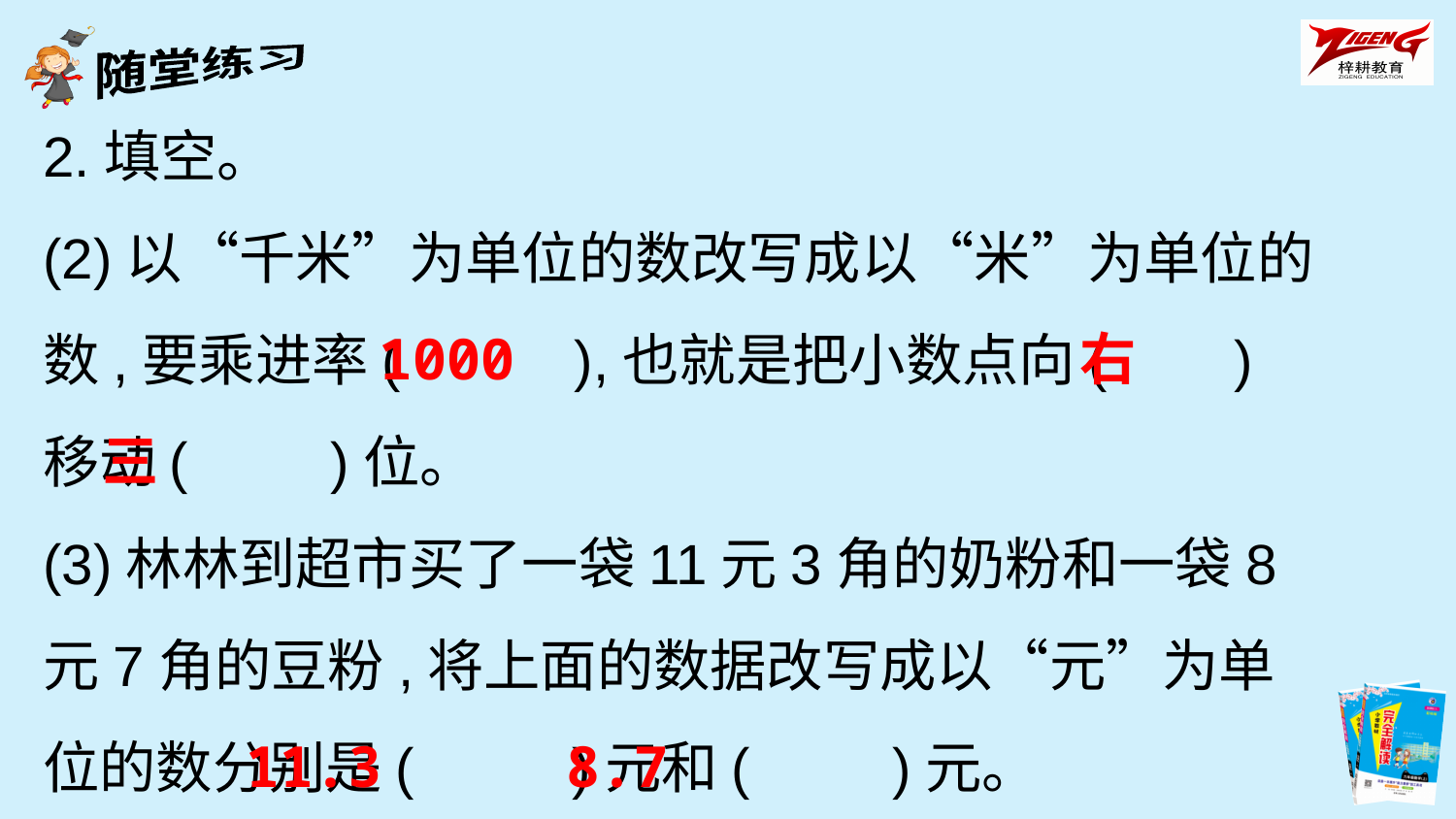

2.填空。
(2)以“千米”为单位的数改写成以“米”为单位的数,要乘进率(           ),也就是把小数点向(        )移动(         )位。
(3)林林到超市买了一袋11元3角的奶粉和一袋8元7角的豆粉,将上面的数据改写成以“元”为单位的数分别是(          )元和(         )元。
1000
右
三
11.3
8.7